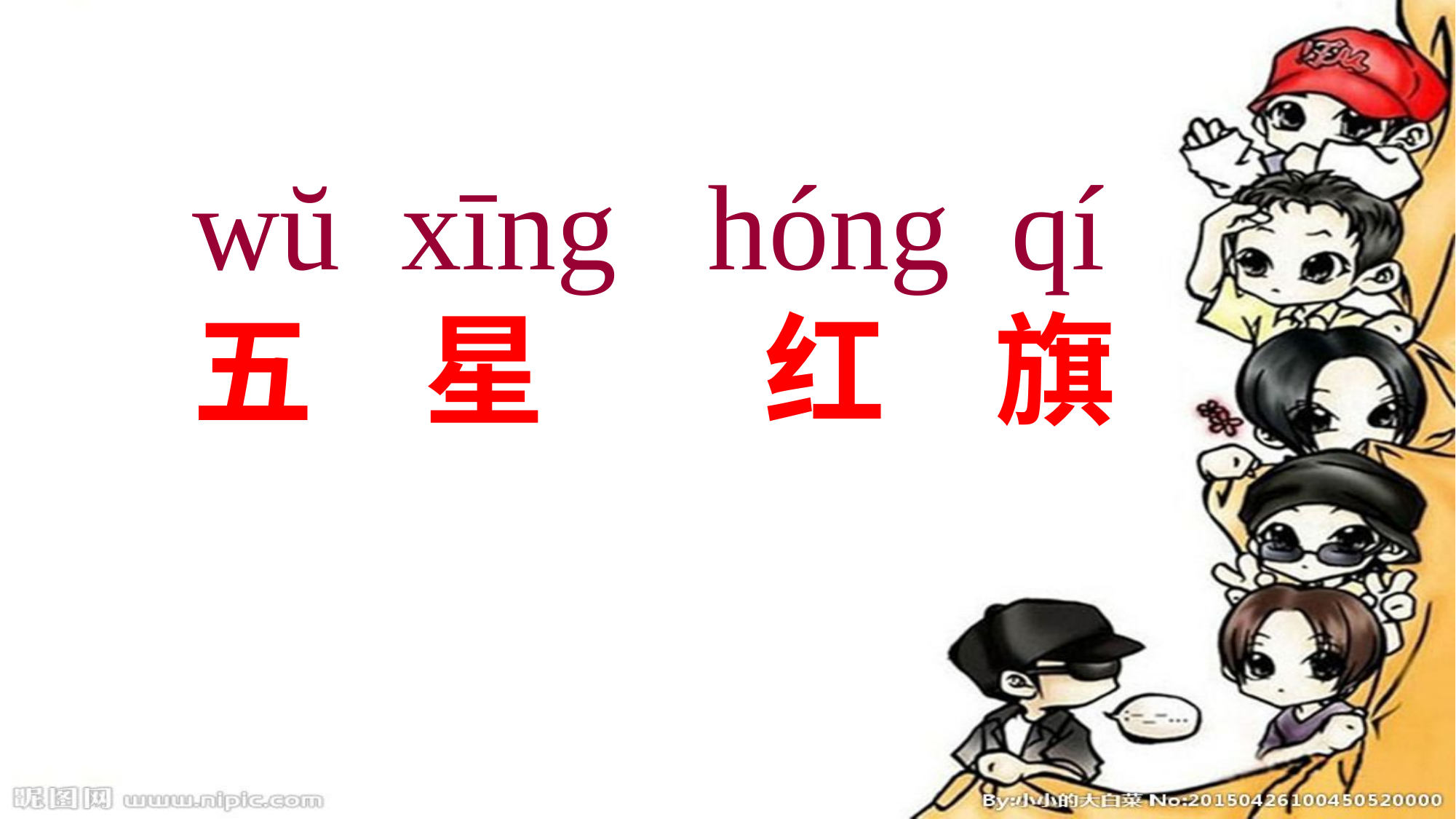

wŭ  xīng   hóng  qí
五    星        红    旗